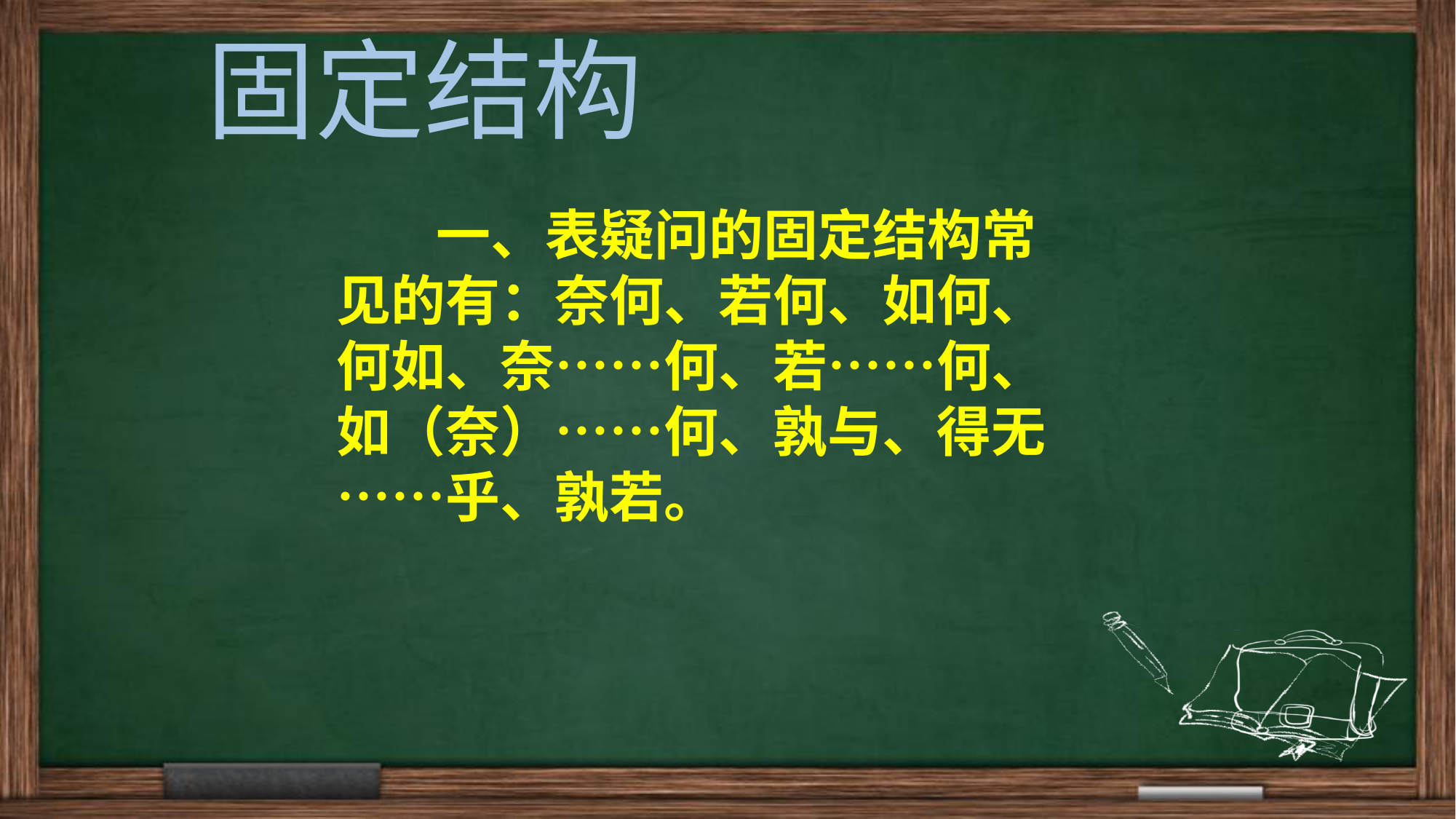

# 固定结构
       一、表疑问的固定结构常见的有：奈何、若何、如何、何如、奈……何、若……何、如（奈）……何、孰与、得无……乎、孰若。